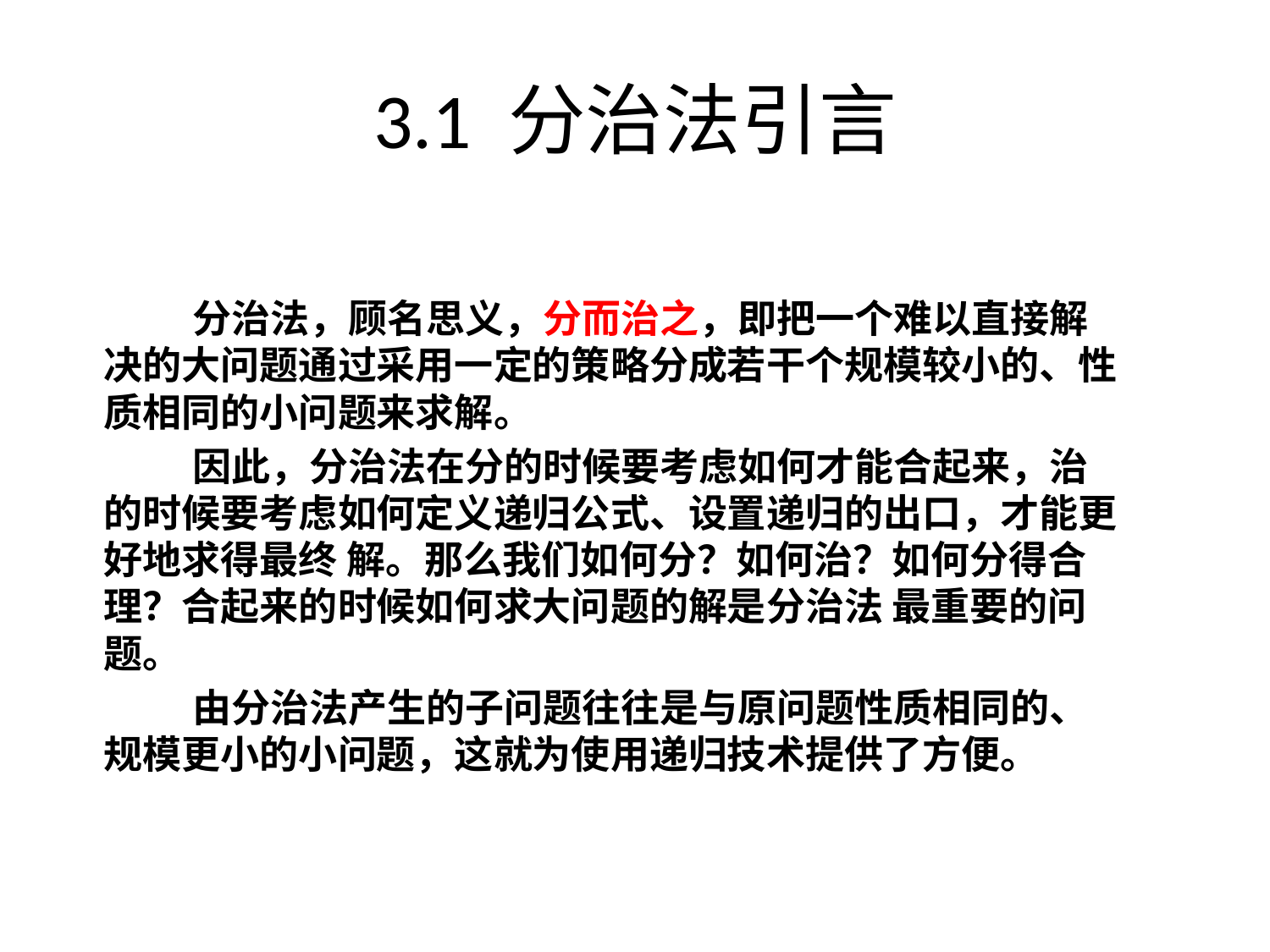

# 3.1 分治法引言
         分治法，顾名思义，分而治之，即把一个难以直接解决的大问题通过采用一定的策略分成若干个规模较小的、性质相同的小问题来求解。
         因此，分治法在分的时候要考虑如何才能合起来，治的时候要考虑如何定义递归公式、设置递归的出口，才能更好地求得最终 解。那么我们如何分？如何治？如何分得合理？合起来的时候如何求大问题的解是分治法 最重要的问题。
         由分治法产生的子问题往往是与原问题性质相同的、规模更小的小问题，这就为使用递归技术提供了方便。